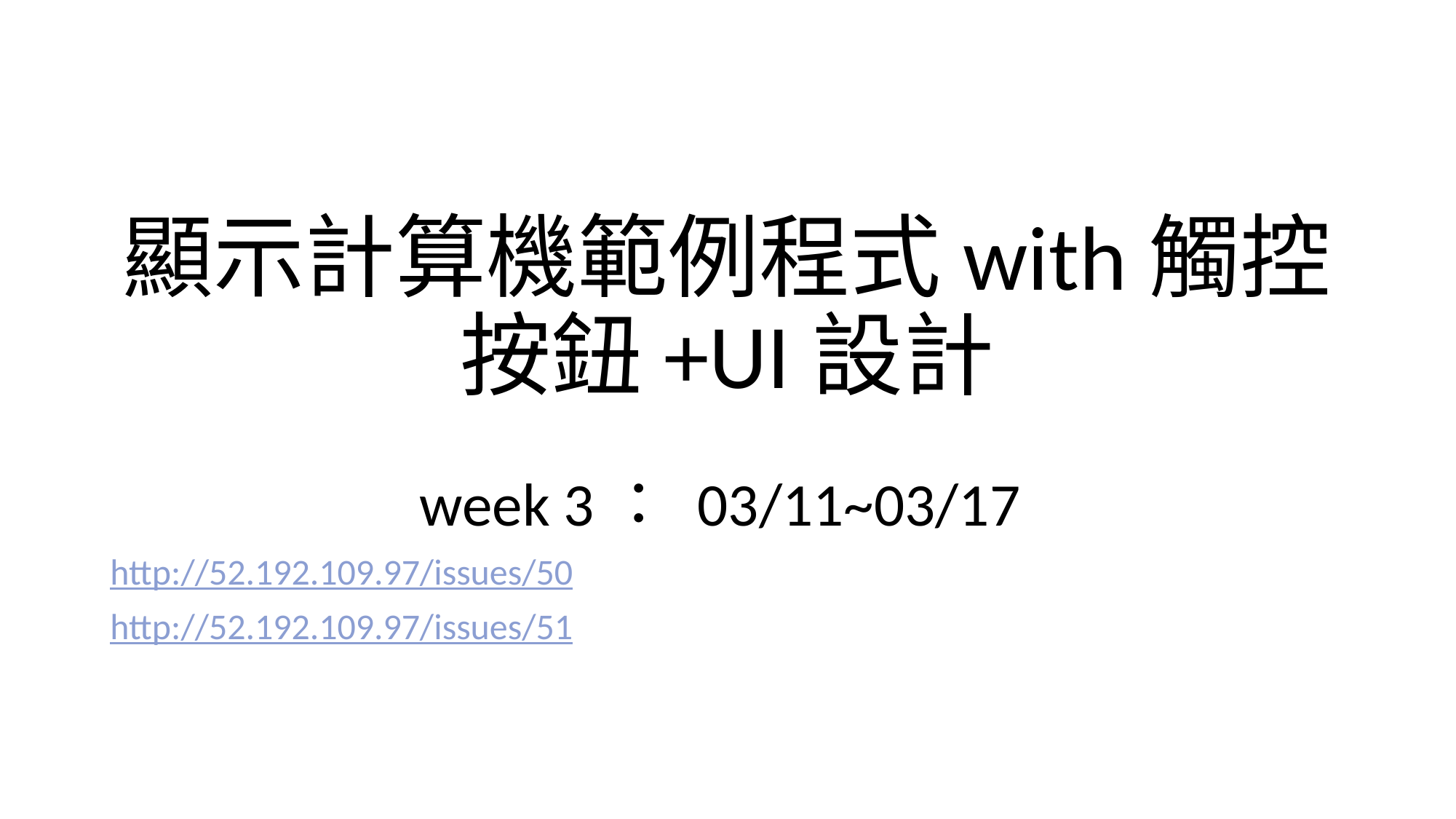

# 顯示計算機範例程式with觸控按鈕+UI設計 week 3： 03/11~03/17
http://52.192.109.97/issues/50
http://52.192.109.97/issues/51